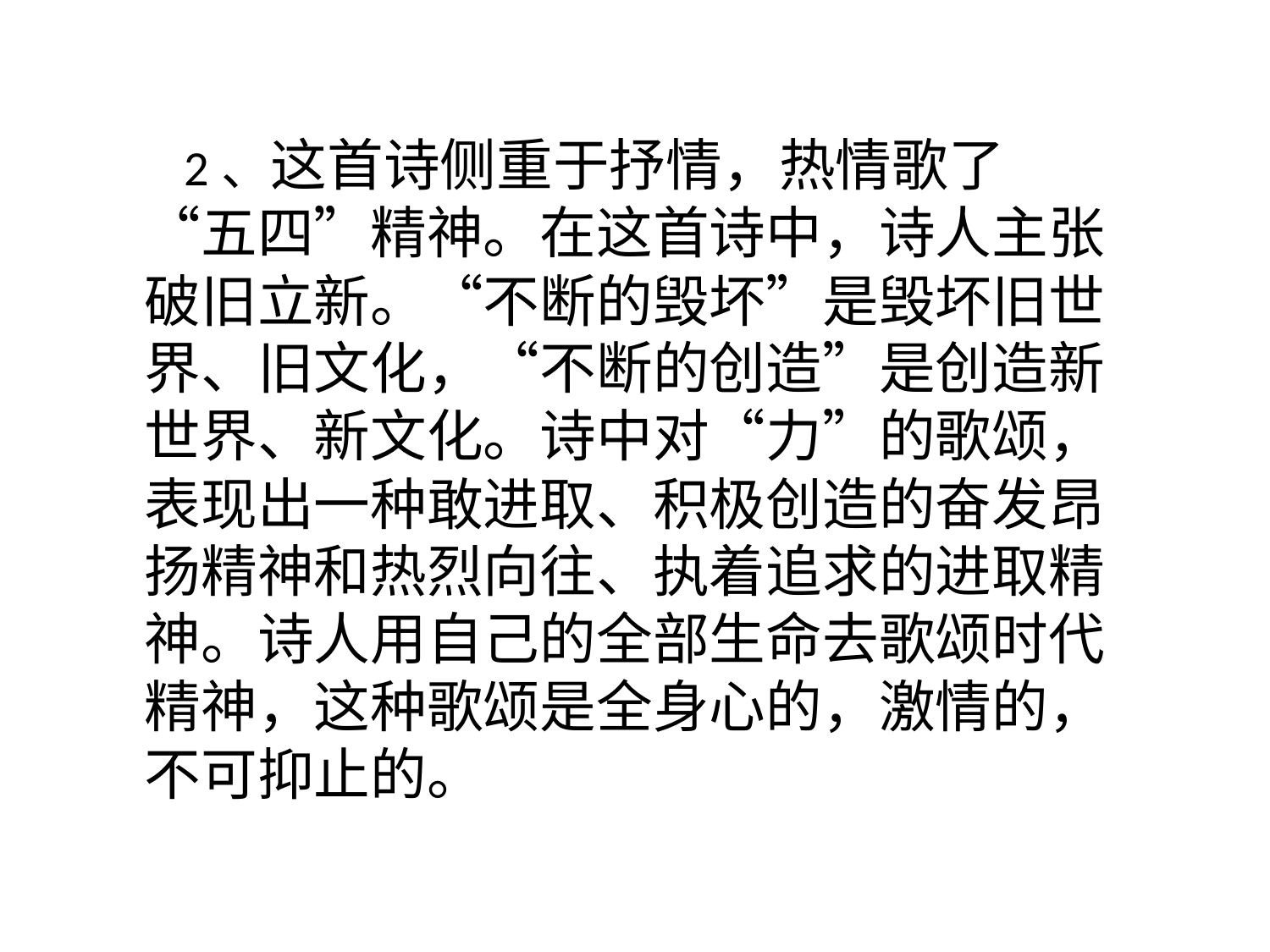

2、这首诗侧重于抒情，热情歌了“五四”精神。在这首诗中，诗人主张破旧立新。“不断的毁坏”是毁坏旧世界、旧文化，“不断的创造”是创造新世界、新文化。诗中对“力”的歌颂，表现出一种敢进取、积极创造的奋发昂扬精神和热烈向往、执着追求的进取精神。诗人用自己的全部生命去歌颂时代精神，这种歌颂是全身心的，激情的，不可抑止的。